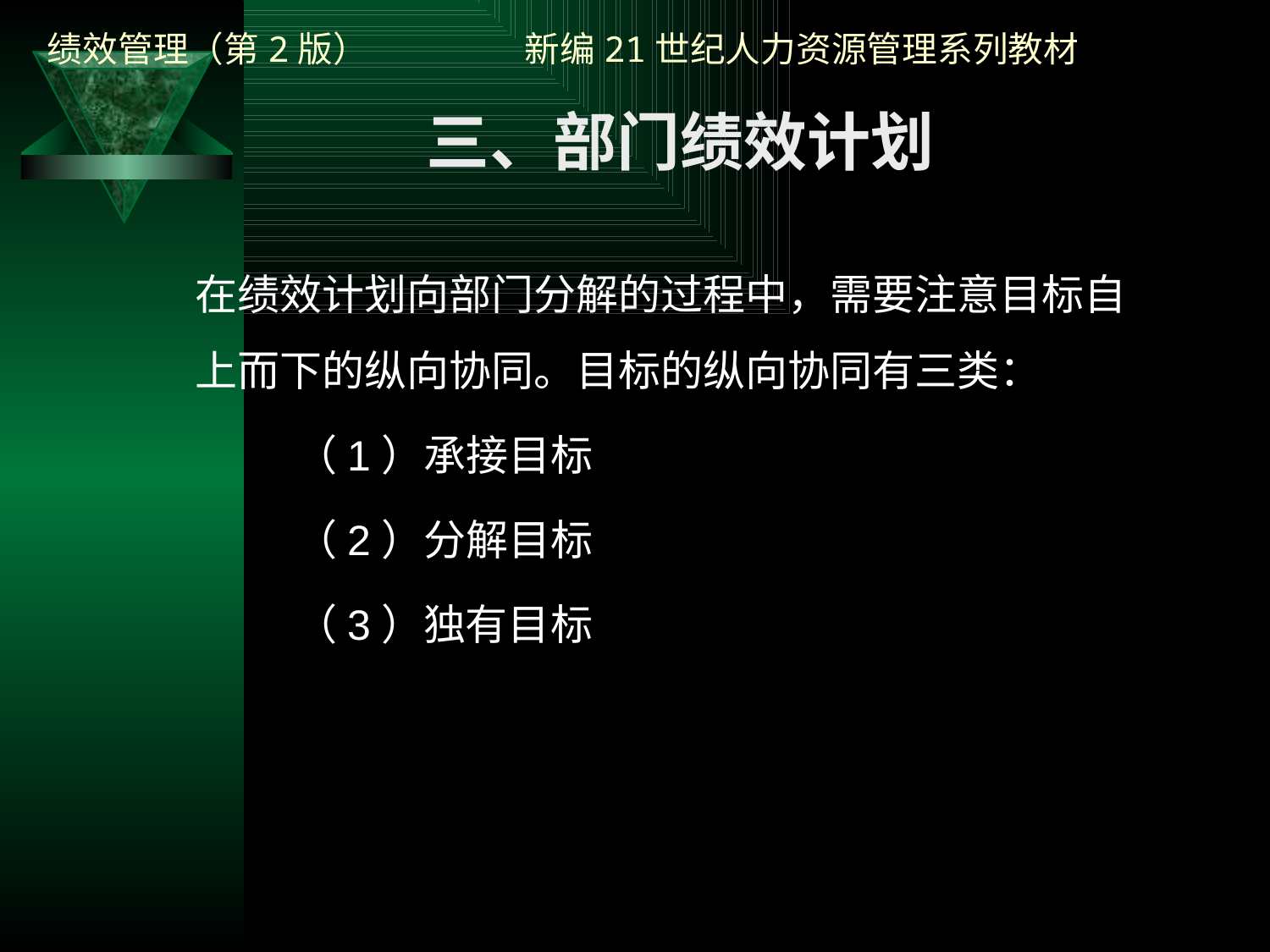

三、部门绩效计划
在绩效计划向部门分解的过程中，需要注意目标自上而下的纵向协同。目标的纵向协同有三类：
（1）承接目标
（2）分解目标
（3）独有目标